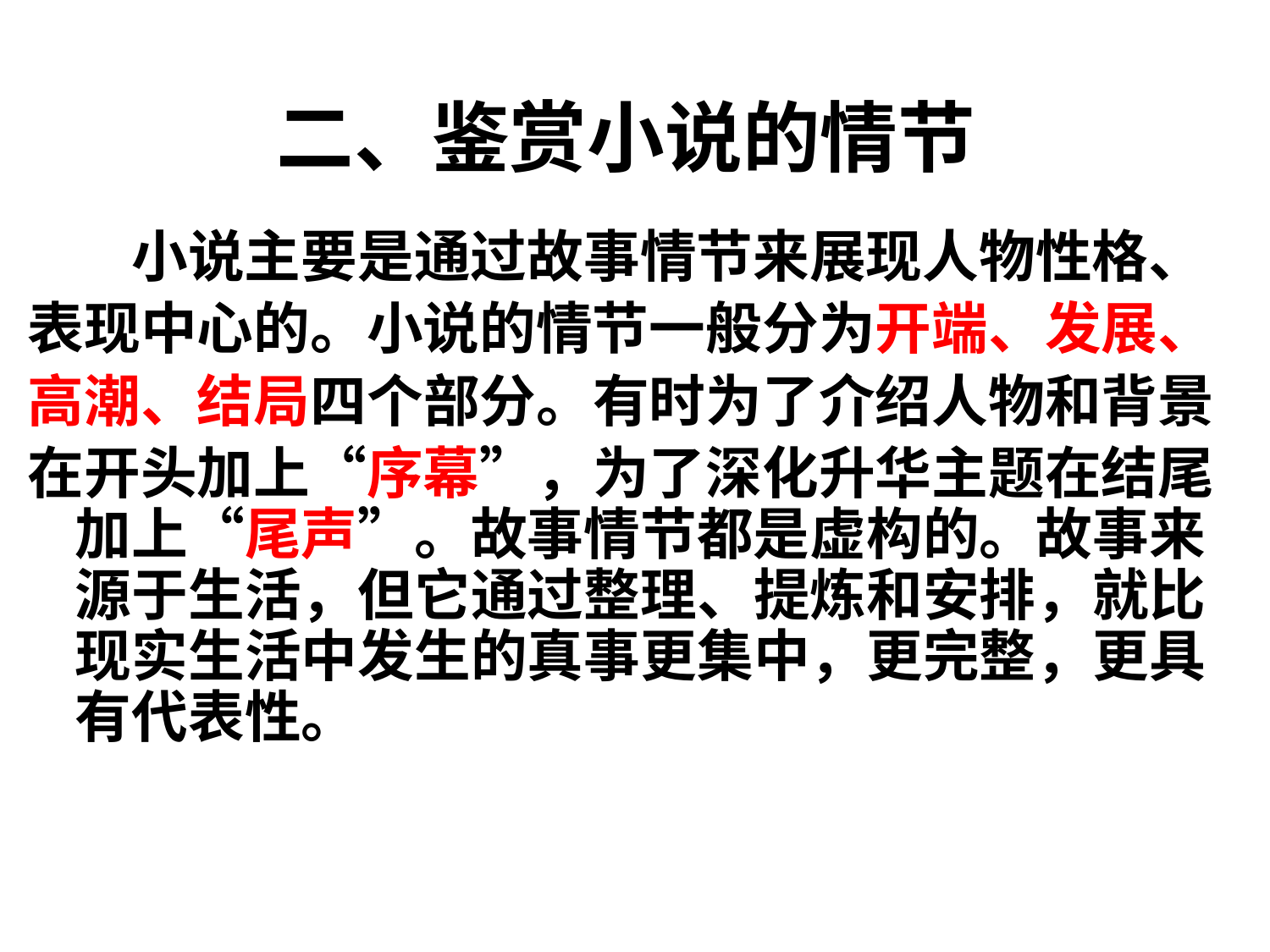

# 二、鉴赏小说的情节
       小说主要是通过故事情节来展现人物性格、
表现中心的。小说的情节一般分为开端、发展、
高潮、结局四个部分。有时为了介绍人物和背景
在开头加上“序幕”，为了深化升华主题在结尾加上“尾声”。故事情节都是虚构的。故事来源于生活，但它通过整理、提炼和安排，就比现实生活中发生的真事更集中，更完整，更具有代表性。